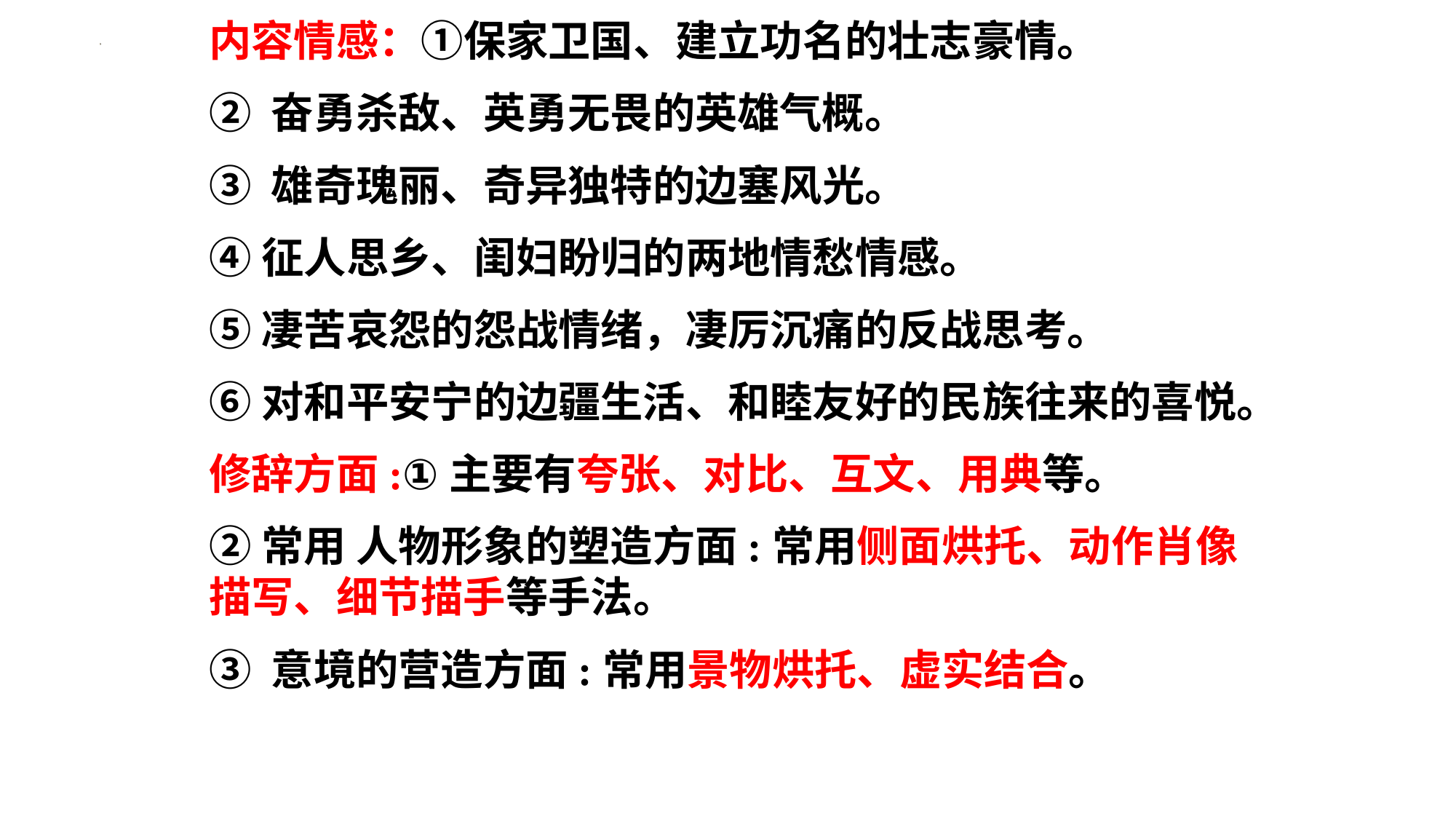

内容情感：①保家卫国、建立功名的壮志豪情。
② 奋勇杀敌、英勇无畏的英雄气概。
③ 雄奇瑰丽、奇异独特的边塞风光。
④征人思乡、闺妇盼归的两地情愁情感。
⑤凄苦哀怨的怨战情绪，凄厉沉痛的反战思考。
⑥对和平安宁的边疆生活、和睦友好的民族往来的喜悦。
修辞方面:①主要有夸张、对比、互文、用典等。
②常用 人物形象的塑造方面:常用侧面烘托、动作肖像描写、细节描手等手法。
③ 意境的营造方面:常用景物烘托、虚实结合。